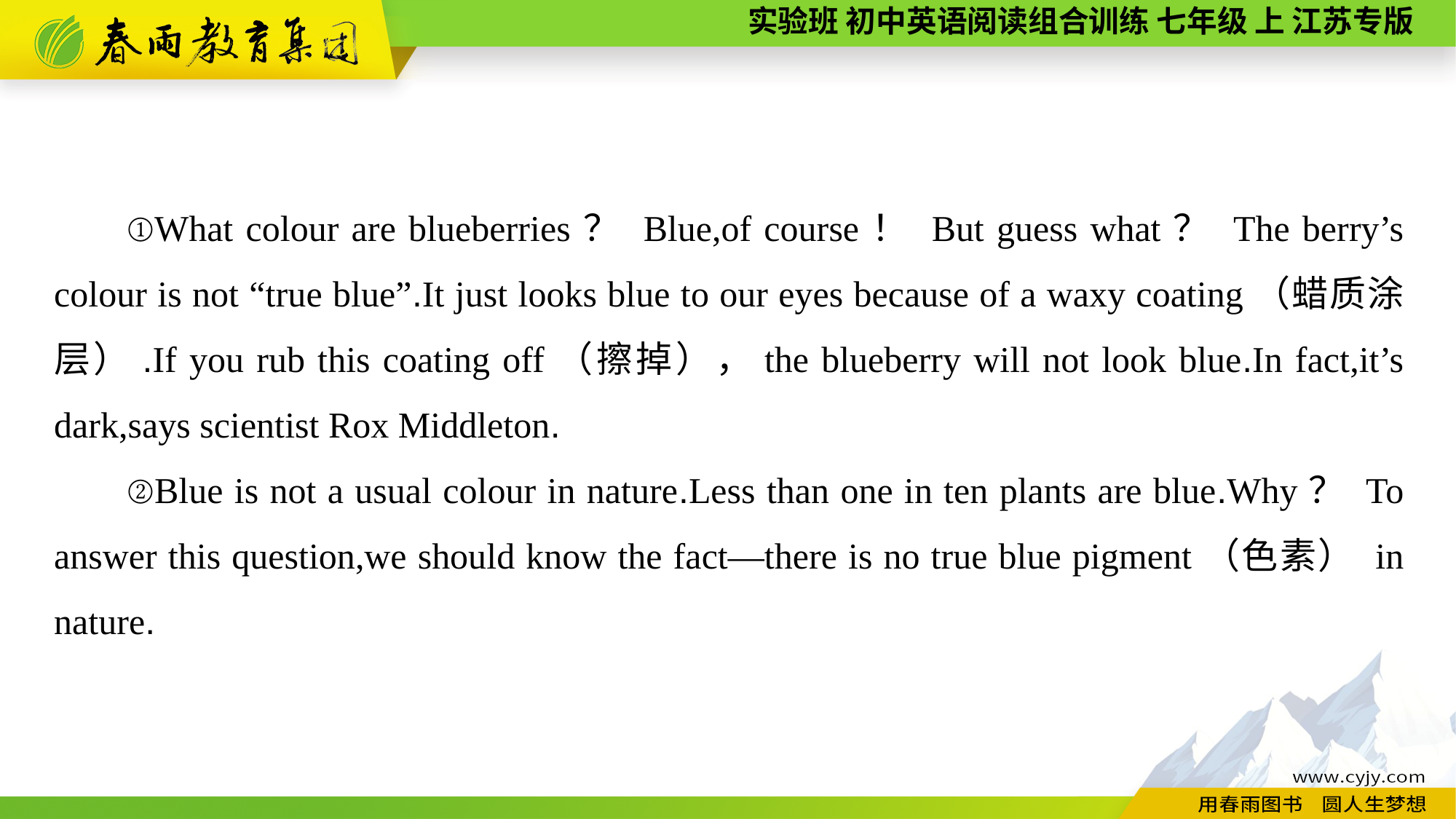

①What colour are blueberries？ Blue,of course！ But guess what？ The berry’s colour is not “true blue”.It just looks blue to our eyes because of a waxy coating（蜡质涂层）.If you rub this coating off（擦掉），the blueberry will not look blue.In fact,it’s dark,says scientist Rox Middleton.
②Blue is not a usual colour in nature.Less than one in ten plants are blue.Why？ To answer this question,we should know the fact—there is no true blue pigment（色素） in nature.